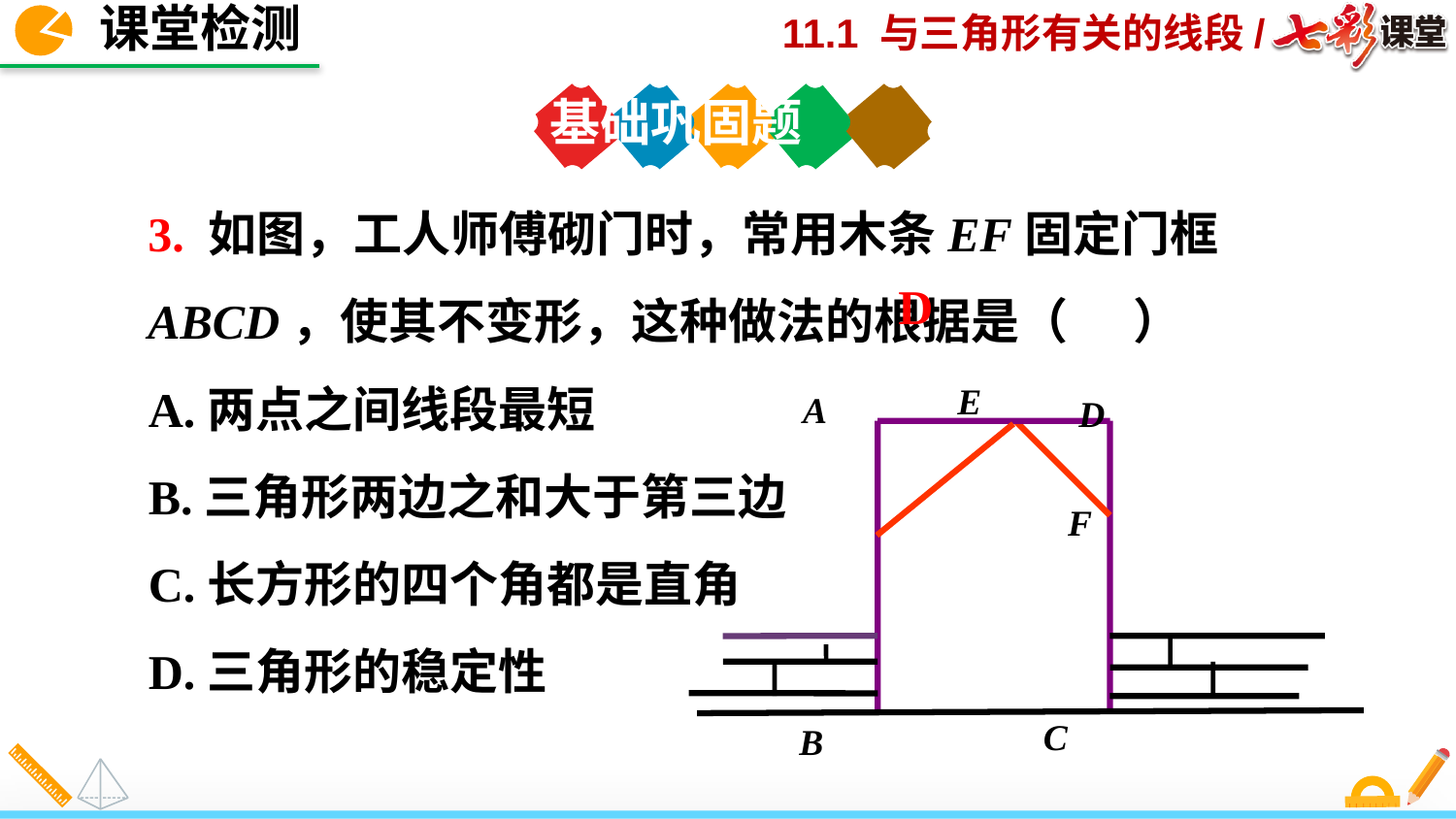

课堂检测

基础巩固题

3. 如图，工人师傅砌门时，常用木条EF固定门框ABCD，使其不变形，这种做法的根据是（      ）

D
A.两点之间线段最短
B.三角形两边之和大于第三边
C.长方形的四个角都是直角
D.三角形的稳定性

E
A

F

C

B

D